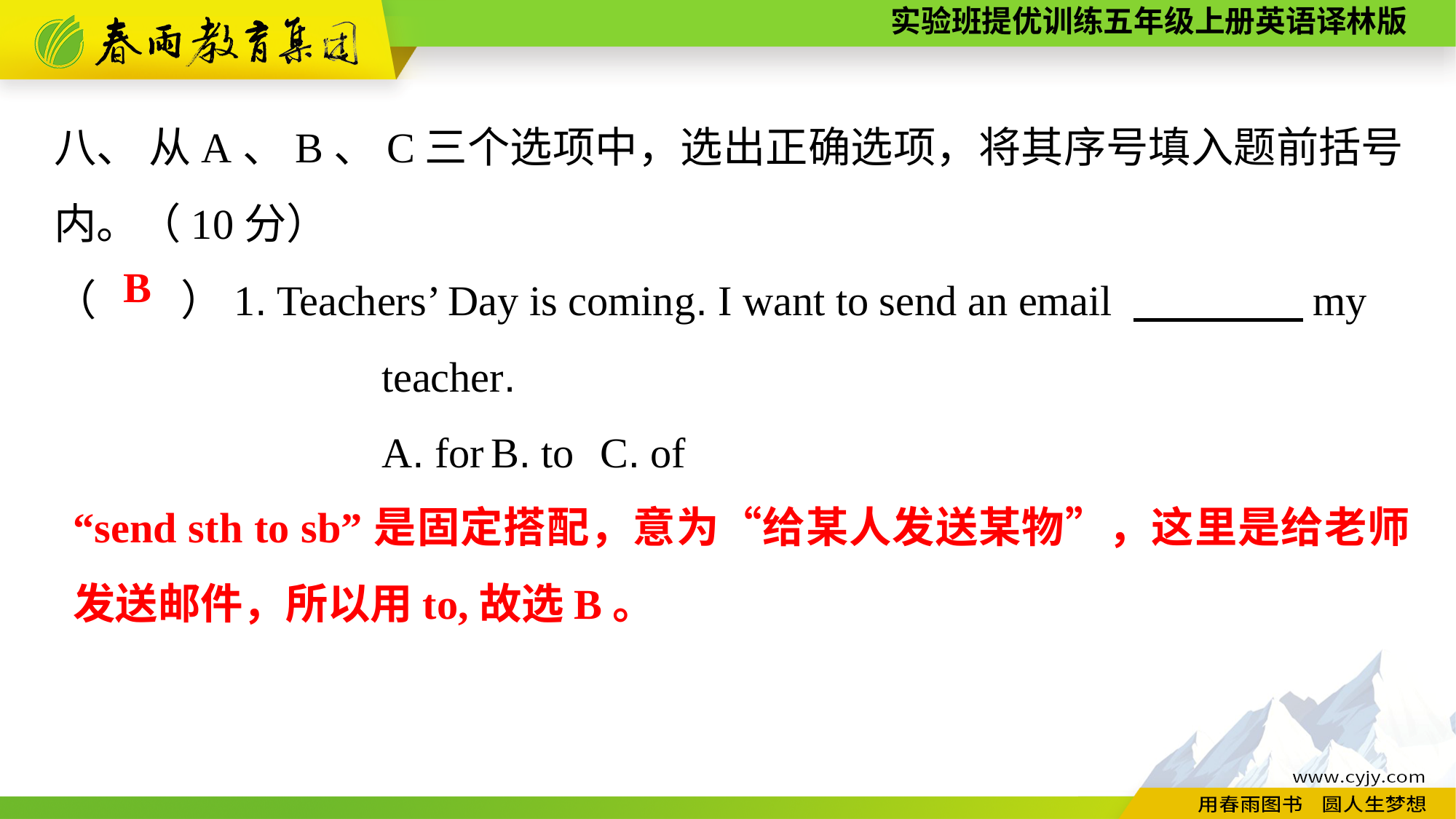

八、 从A、B、C三个选项中，选出正确选项，将其序号填入题前括号内。（10分）
（　　）1. Teachers’ Day is coming. I want to send an email 　　　　my
			teacher.
			A. for	B. to	C. of
B
“send sth to sb”是固定搭配，意为“给某人发送某物”，这里是给老师发送邮件，所以用to,故选B。